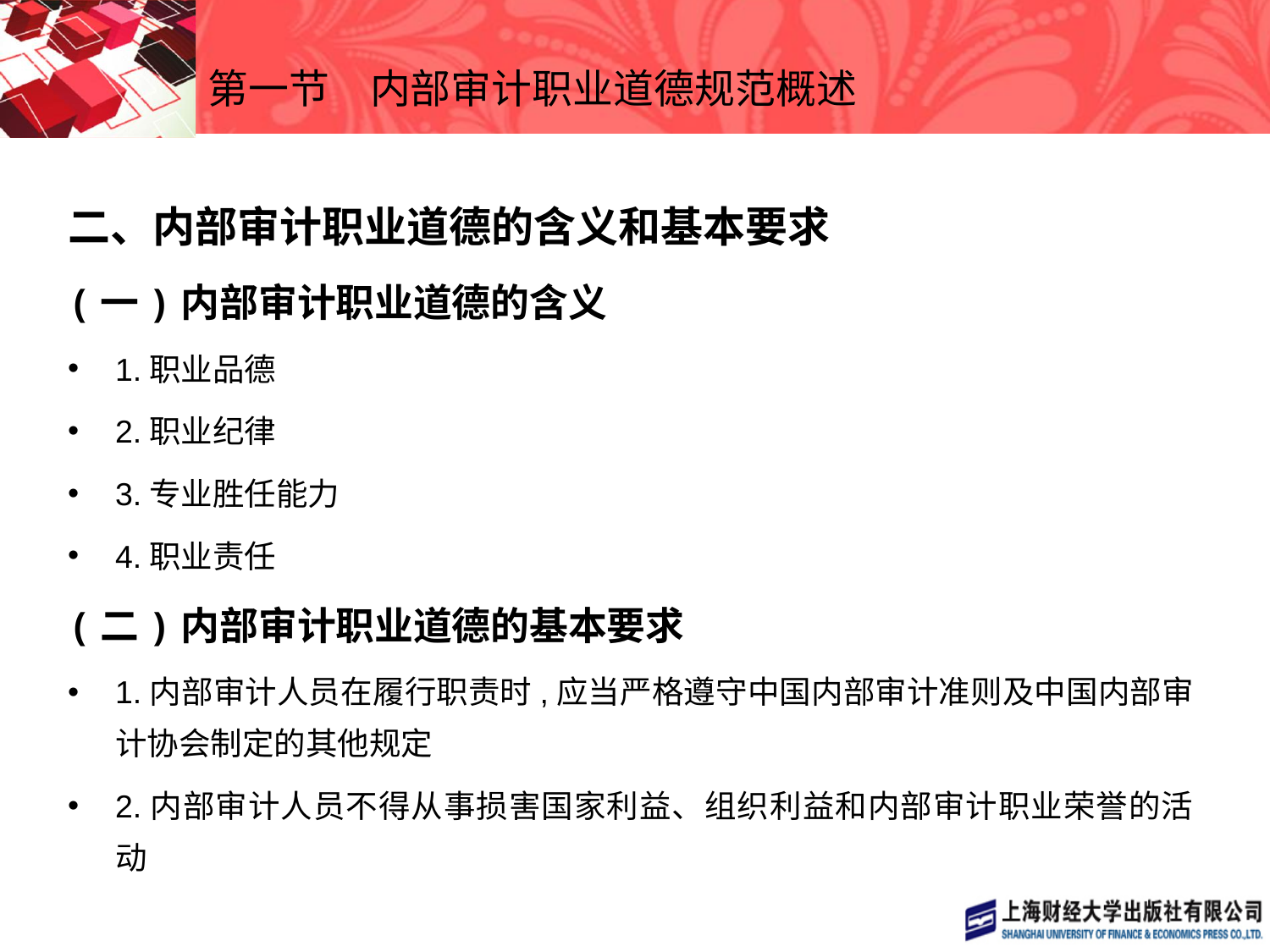

# 第一节　内部审计职业道德规范概述
二、内部审计职业道德的含义和基本要求
(一)内部审计职业道德的含义
1.职业品德
2.职业纪律
3.专业胜任能力
4.职业责任
(二)内部审计职业道德的基本要求
1.内部审计人员在履行职责时,应当严格遵守中国内部审计准则及中国内部审计协会制定的其他规定
2.内部审计人员不得从事损害国家利益、组织利益和内部审计职业荣誉的活动